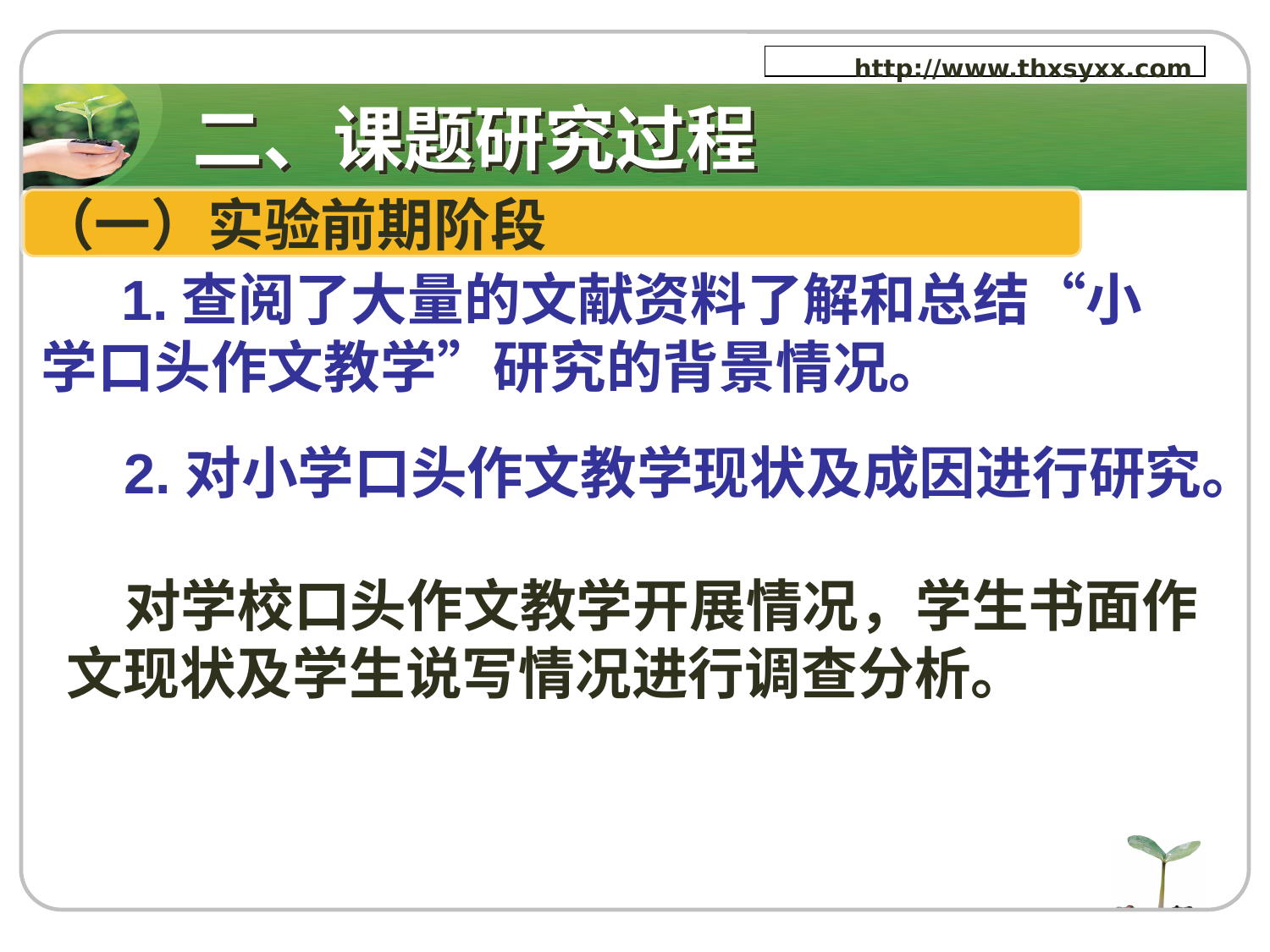

二、课题研究过程
http://www.thxsyxx.com
（一）实验前期阶段
         1.查阅了大量的文献资料了解和总结“小学口头作文教学”研究的背景情况。
        2.对小学口头作文教学现状及成因进行研究。
     对学校口头作文教学开展情况，学生书面作文现状及学生说写情况进行调查分析。